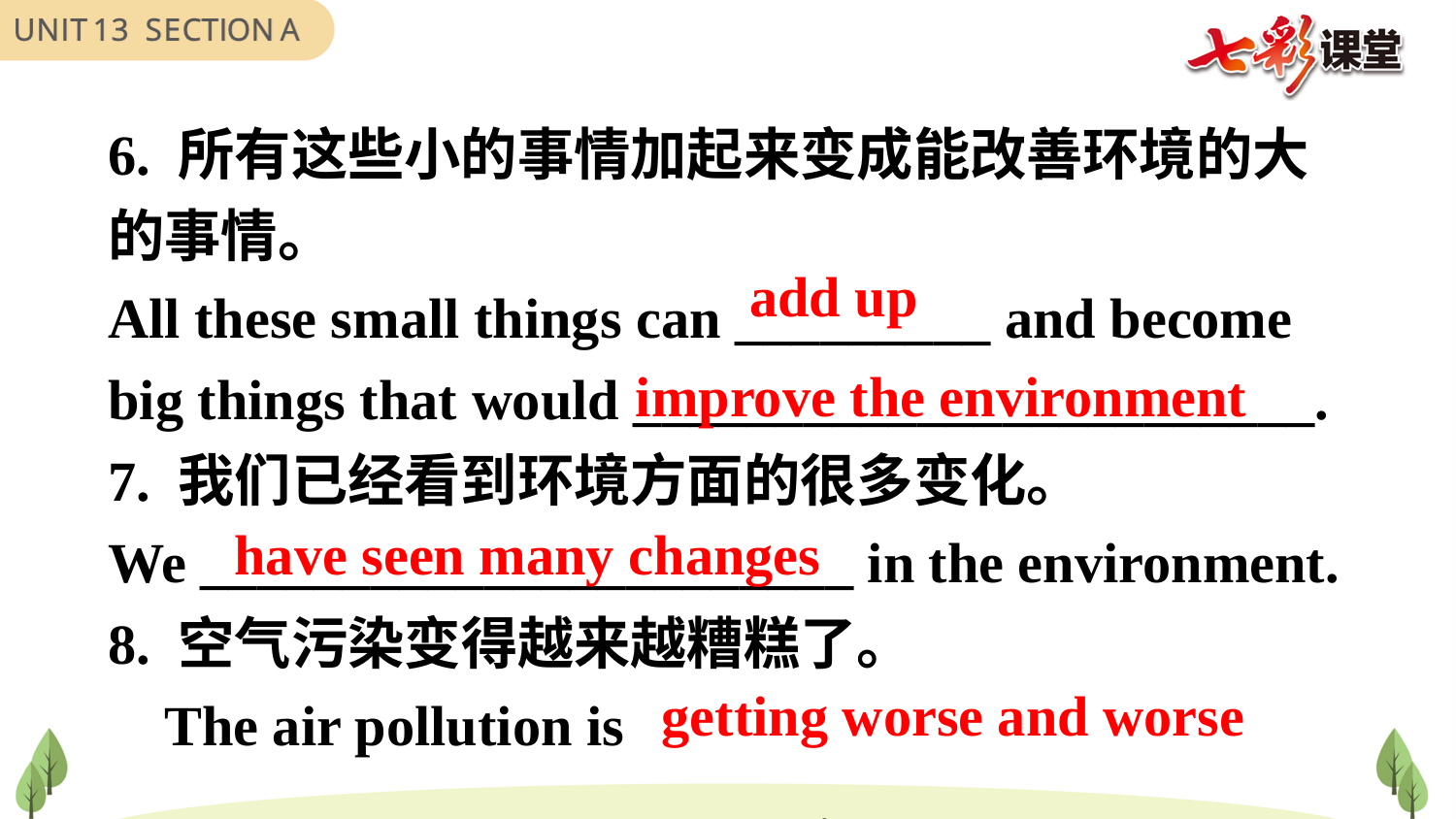

6. 所有这些小的事情加起来变成能改善环境的大的事情。
All these small things can _________ and become big things that would ________________________.
7. 我们已经看到环境方面的很多变化。
We _______________________ in the environment.
8. 空气污染变得越来越糟糕了。
    The air pollution is _________________________.
add up
improve the environment
have seen many changes
getting worse and worse